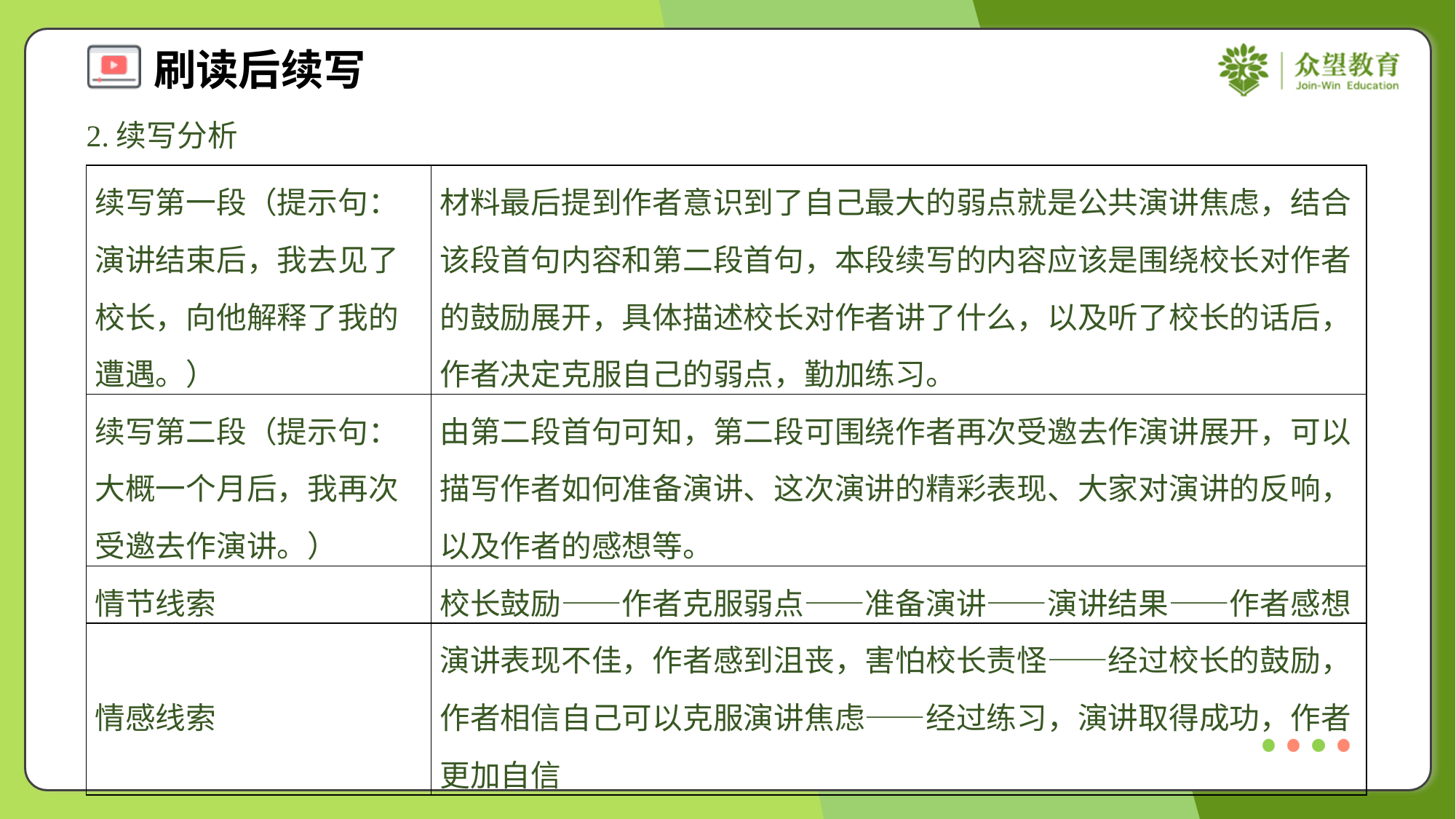

2.续写分析
| 续写第一段（提示句：演讲结束后，我去见了校长，向他解释了我的遭遇。） | 材料最后提到作者意识到了自己最大的弱点就是公共演讲焦虑，结合该段首句内容和第二段首句，本段续写的内容应该是围绕校长对作者的鼓励展开，具体描述校长对作者讲了什么，以及听了校长的话后，作者决定克服自己的弱点，勤加练习。 |
| --- | --- |
| 续写第二段（提示句：大概一个月后，我再次受邀去作演讲。） | 由第二段首句可知，第二段可围绕作者再次受邀去作演讲展开，可以描写作者如何准备演讲、这次演讲的精彩表现、大家对演讲的反响，以及作者的感想等。 |
| 情节线索 | 校长鼓励——作者克服弱点——准备演讲——演讲结果——作者感想 |
| 情感线索 | 演讲表现不佳，作者感到沮丧，害怕校长责怪——经过校长的鼓励，作者相信自己可以克服演讲焦虑——经过练习，演讲取得成功，作者更加自信 |